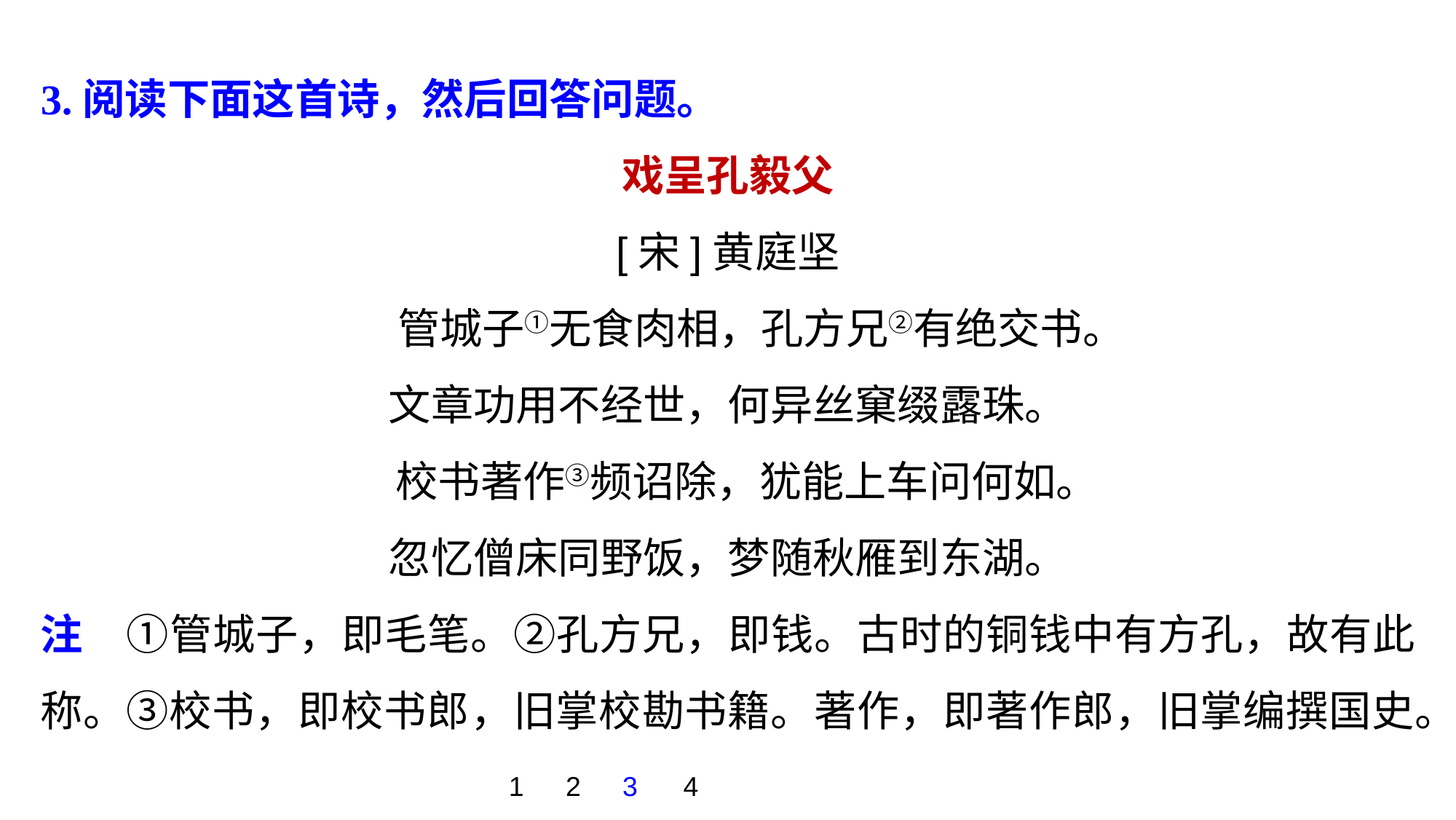

3.阅读下面这首诗，然后回答问题。
戏呈孔毅父
[宋]黄庭坚
      管城子①无食肉相，孔方兄②有绝交书。
文章功用不经世，何异丝窠缀露珠。
   校书著作③频诏除，犹能上车问何如。
忽忆僧床同野饭，梦随秋雁到东湖。
注　①管城子，即毛笔。②孔方兄，即钱。古时的铜钱中有方孔，故有此称。③校书，即校书郎，旧掌校勘书籍。著作，即著作郎，旧掌编撰国史。
1
2
3
4